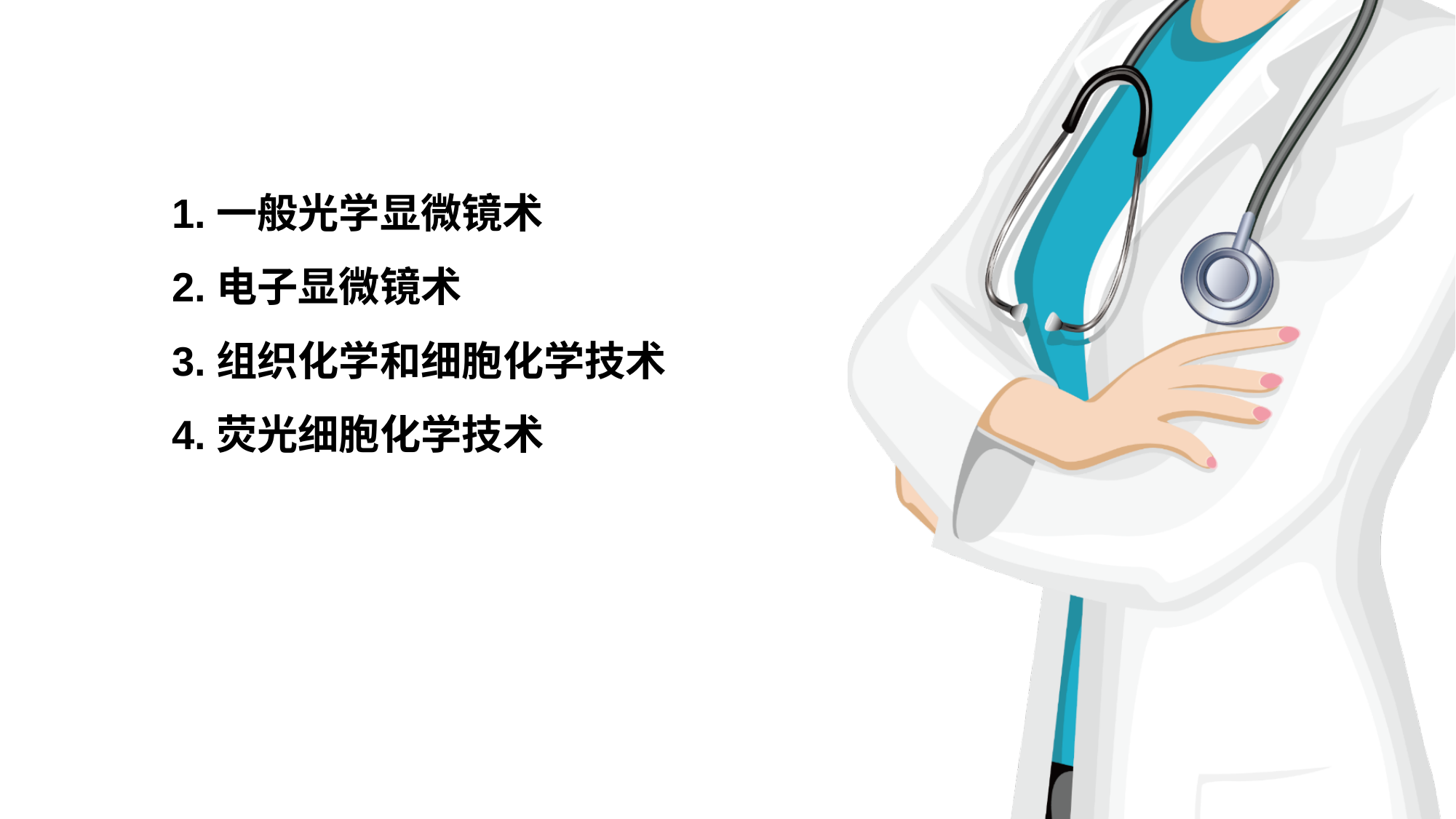

1.一般光学显微镜术
2.电子显微镜术
3.组织化学和细胞化学技术
4.荧光细胞化学技术